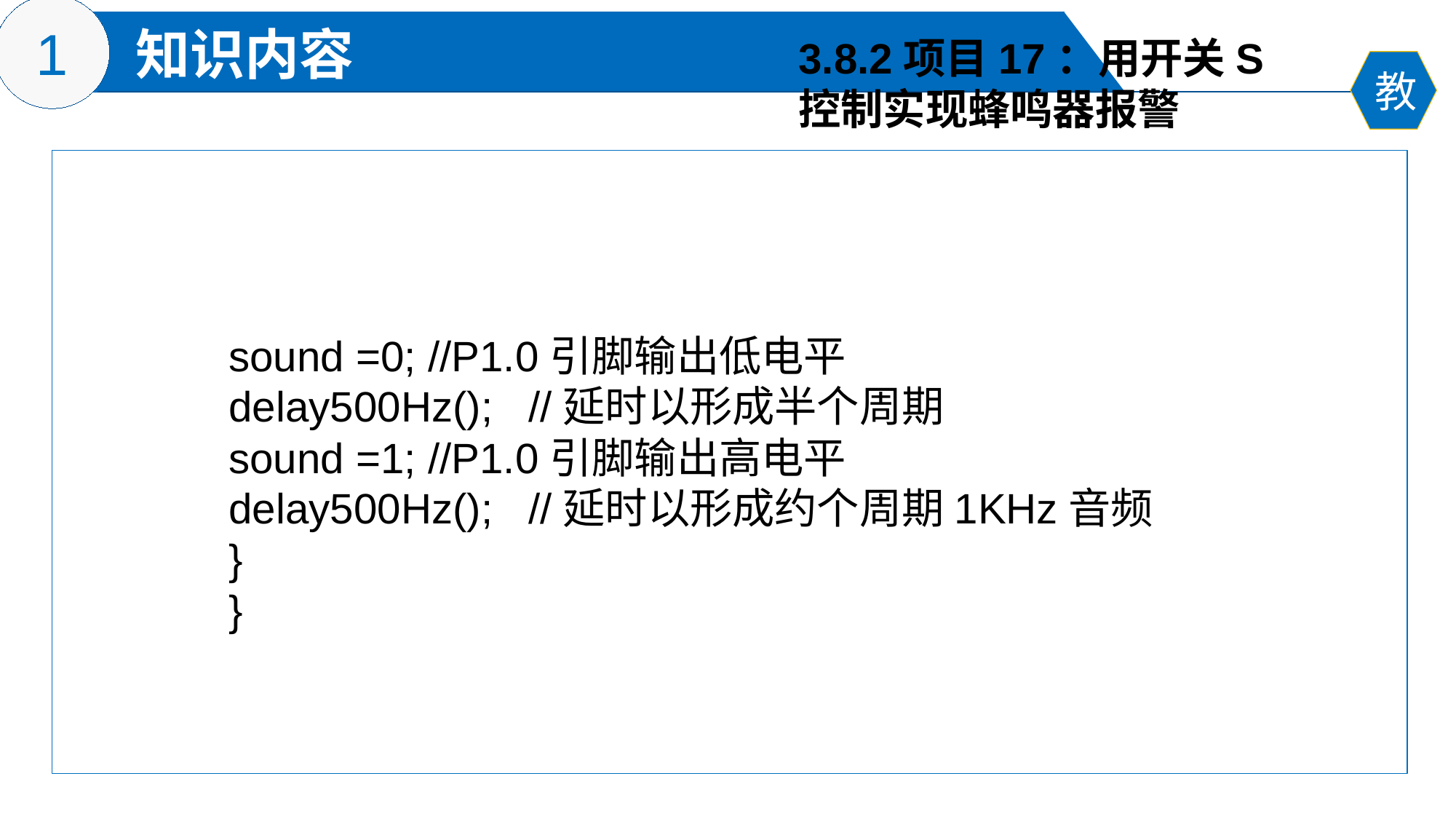

3.8.2项目17：用开关S
控制实现蜂鸣器报警
sound =0; //P1.0引脚输出低电平
delay500Hz();   //延时以形成半个周期
sound =1; //P1.0引脚输出高电平
delay500Hz();   //延时以形成约个周期1KHz音频
}
}